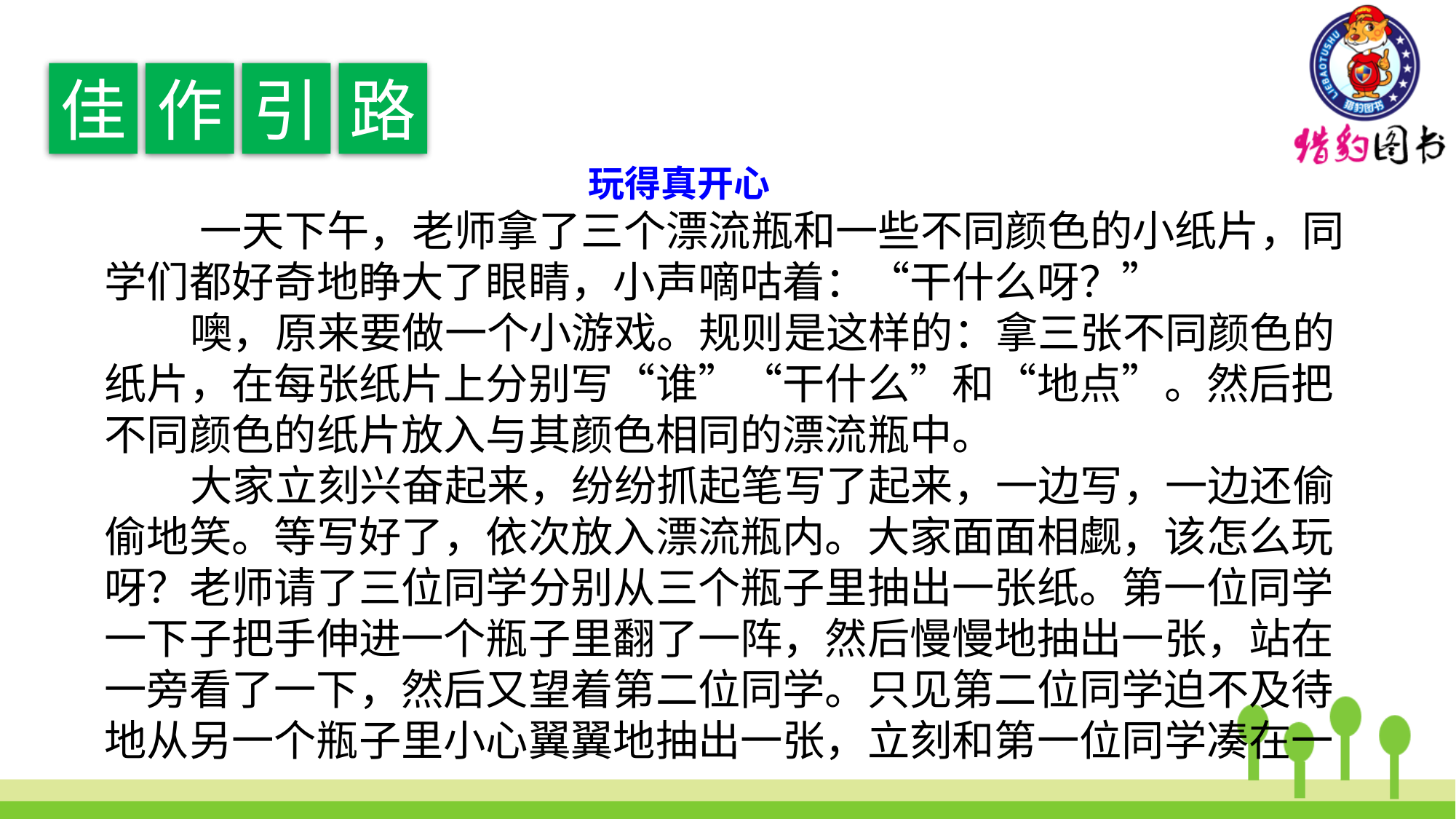

佳
作
引
路
                                                          玩得真开心
         一天下午，老师拿了三个漂流瓶和一些不同颜色的小纸片，同学们都好奇地睁大了眼睛，小声嘀咕着：“干什么呀？”
        噢，原来要做一个小游戏。规则是这样的：拿三张不同颜色的纸片，在每张纸片上分别写“谁”“干什么”和“地点”。然后把不同颜色的纸片放入与其颜色相同的漂流瓶中。
        大家立刻兴奋起来，纷纷抓起笔写了起来，一边写，一边还偷偷地笑。等写好了，依次放入漂流瓶内。大家面面相觑，该怎么玩呀？老师请了三位同学分别从三个瓶子里抽出一张纸。第一位同学一下子把手伸进一个瓶子里翻了一阵，然后慢慢地抽出一张，站在一旁看了一下，然后又望着第二位同学。只见第二位同学迫不及待地从另一个瓶子里小心翼翼地抽出一张，立刻和第一位同学凑在一